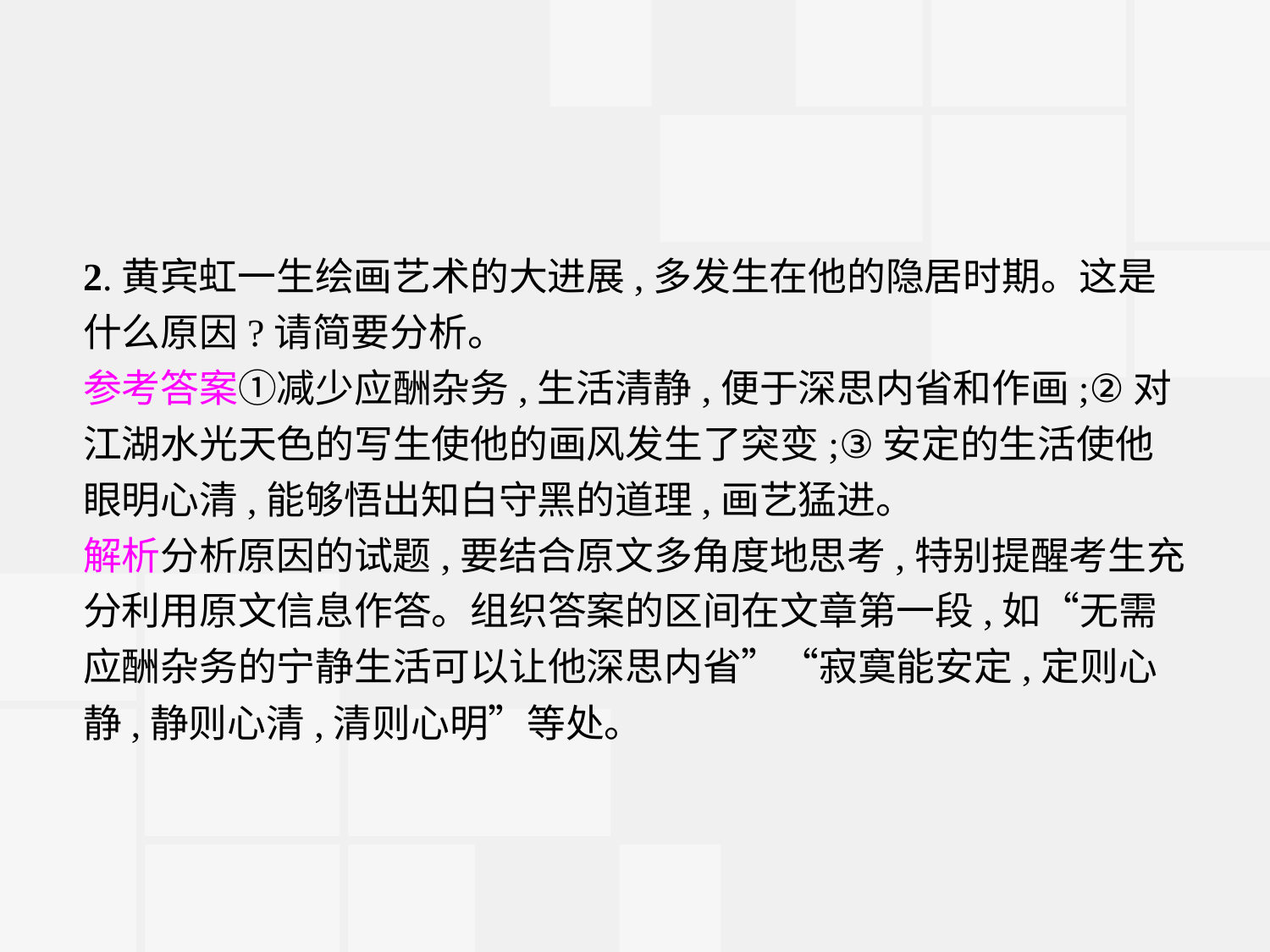

2.黄宾虹一生绘画艺术的大进展,多发生在他的隐居时期。这是什么原因?请简要分析。
参考答案①减少应酬杂务,生活清静,便于深思内省和作画;②对江湖水光天色的写生使他的画风发生了突变;③安定的生活使他眼明心清,能够悟出知白守黑的道理,画艺猛进。
解析分析原因的试题,要结合原文多角度地思考,特别提醒考生充分利用原文信息作答。组织答案的区间在文章第一段,如“无需应酬杂务的宁静生活可以让他深思内省”“寂寞能安定,定则心静,静则心清,清则心明”等处。